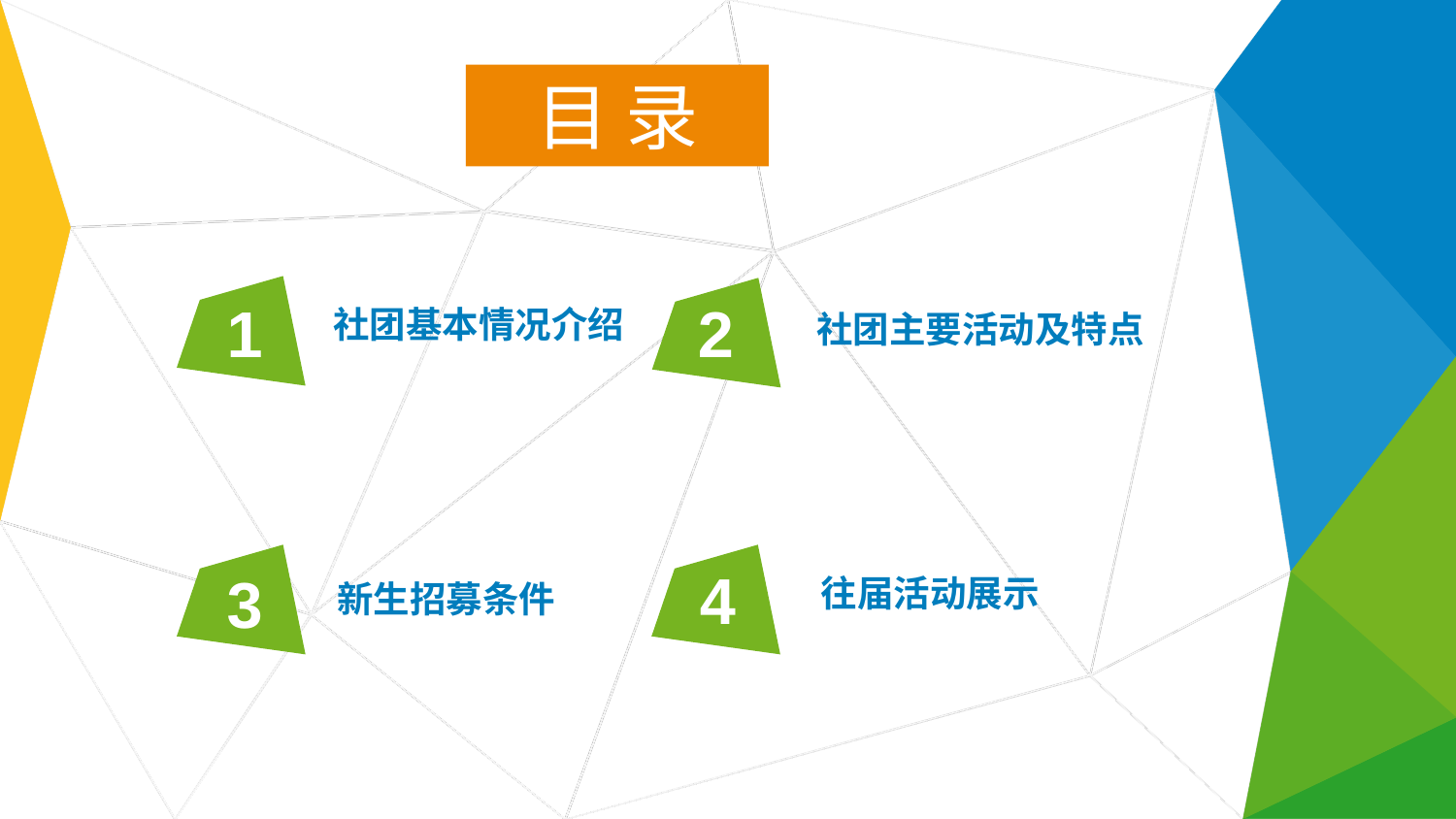

目 录

1
社团基本情况介绍

2
社团主要活动及特点

3
新生招募条件

4
往届活动展示